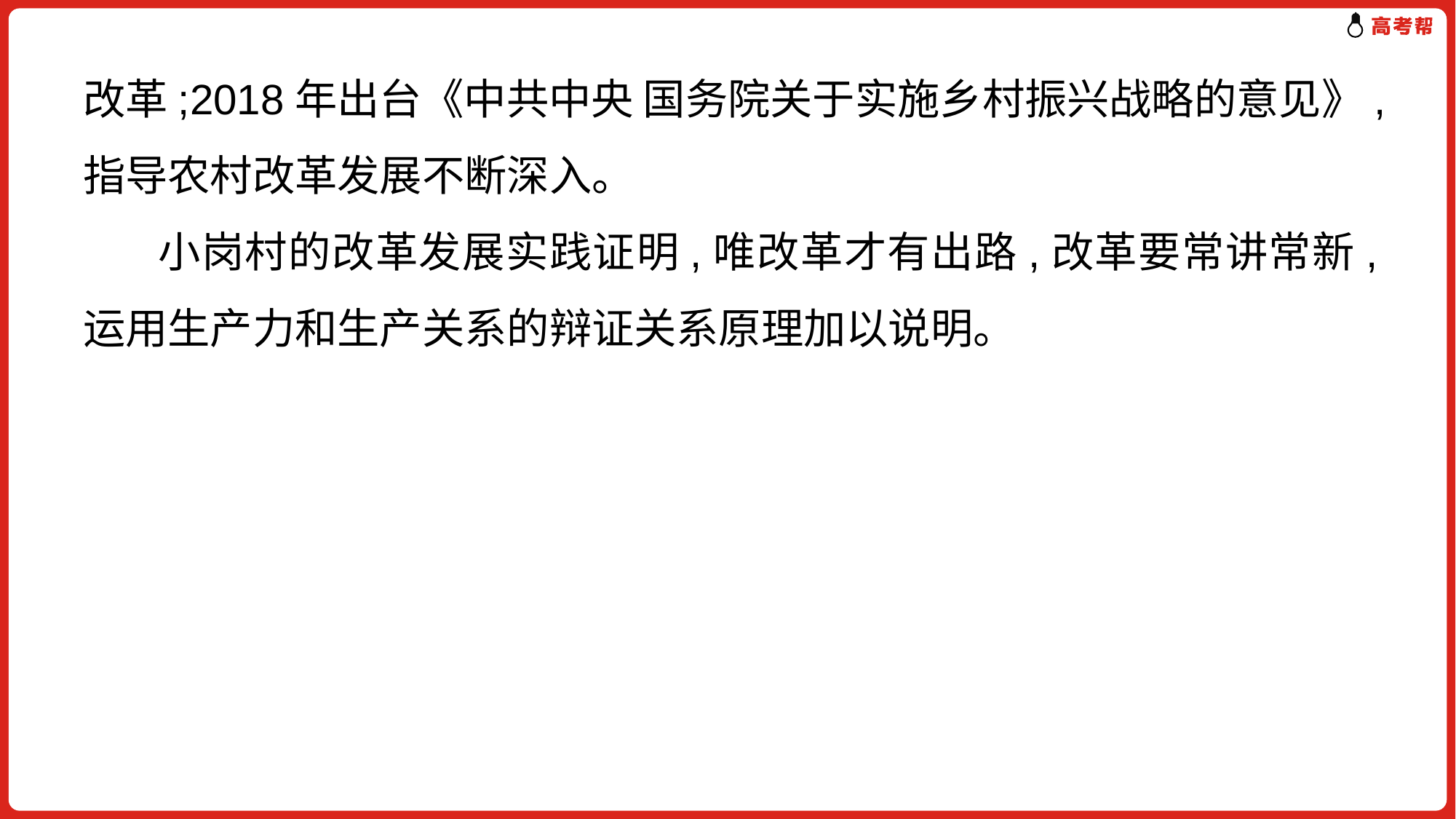

改革;2018年出台《中共中央 国务院关于实施乡村振兴战略的意见》,指导农村改革发展不断深入。
      小岗村的改革发展实践证明,唯改革才有出路,改革要常讲常新,运用生产力和生产关系的辩证关系原理加以说明。